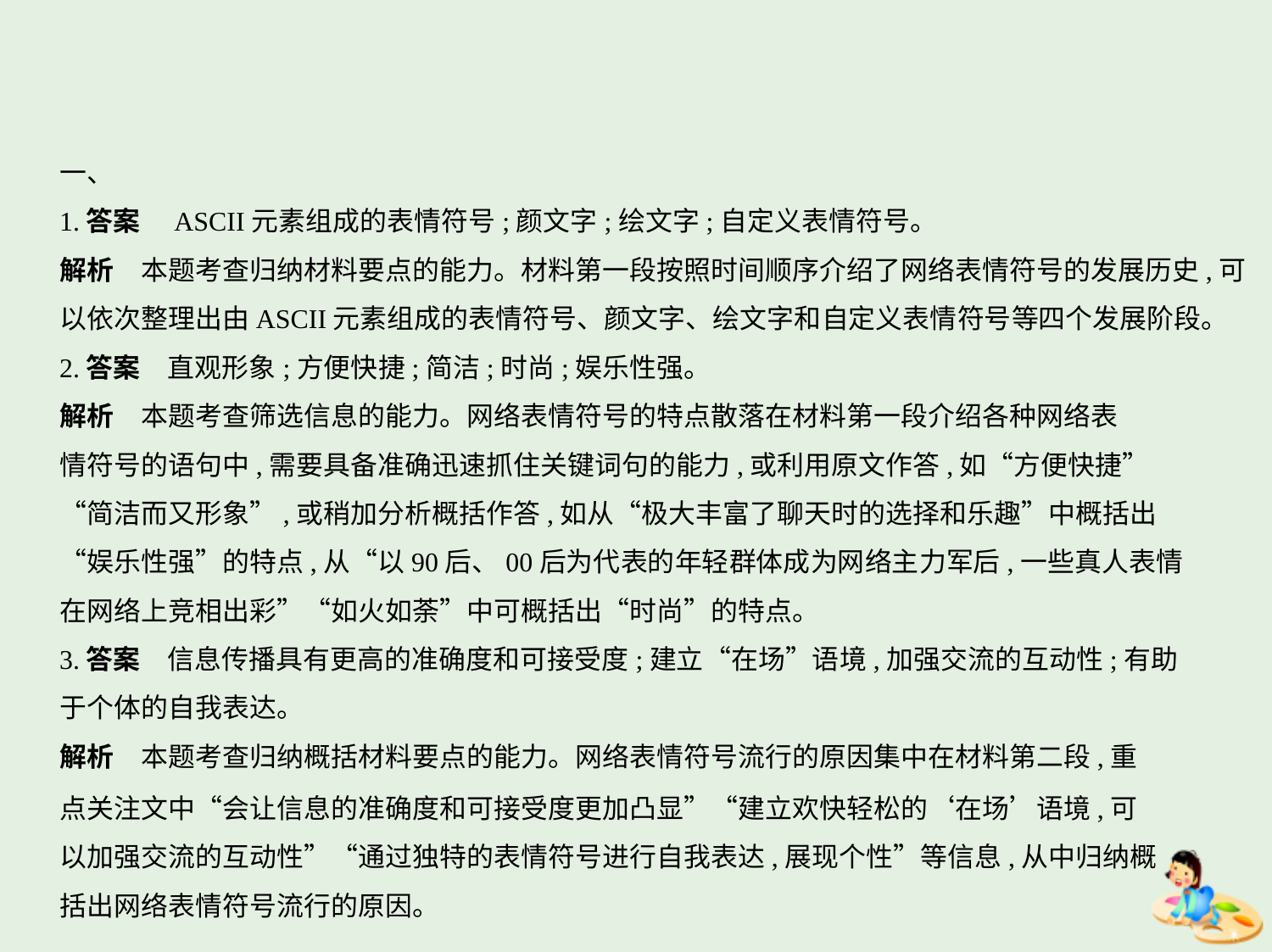

一、
1.答案　ASCII元素组成的表情符号;颜文字;绘文字;自定义表情符号。
解析　本题考查归纳材料要点的能力。材料第一段按照时间顺序介绍了网络表情符号的发展历史,可以依次整理出由ASCII元素组成的表情符号、颜文字、绘文字和自定义表情符号等四个发展阶段。
2.答案　直观形象;方便快捷;简洁;时尚;娱乐性强。
解析　本题考查筛选信息的能力。网络表情符号的特点散落在材料第一段介绍各种网络表
情符号的语句中,需要具备准确迅速抓住关键词句的能力,或利用原文作答,如“方便快捷”
“简洁而又形象”,或稍加分析概括作答,如从“极大丰富了聊天时的选择和乐趣”中概括出
“娱乐性强”的特点,从“以90后、00后为代表的年轻群体成为网络主力军后,一些真人表情
在网络上竞相出彩”“如火如荼”中可概括出“时尚”的特点。
3.答案　信息传播具有更高的准确度和可接受度;建立“在场”语境,加强交流的互动性;有助
于个体的自我表达。
解析　本题考查归纳概括材料要点的能力。网络表情符号流行的原因集中在材料第二段,重
点关注文中“会让信息的准确度和可接受度更加凸显”“建立欢快轻松的‘在场’语境,可
以加强交流的互动性”“通过独特的表情符号进行自我表达,展现个性”等信息,从中归纳概
括出网络表情符号流行的原因。